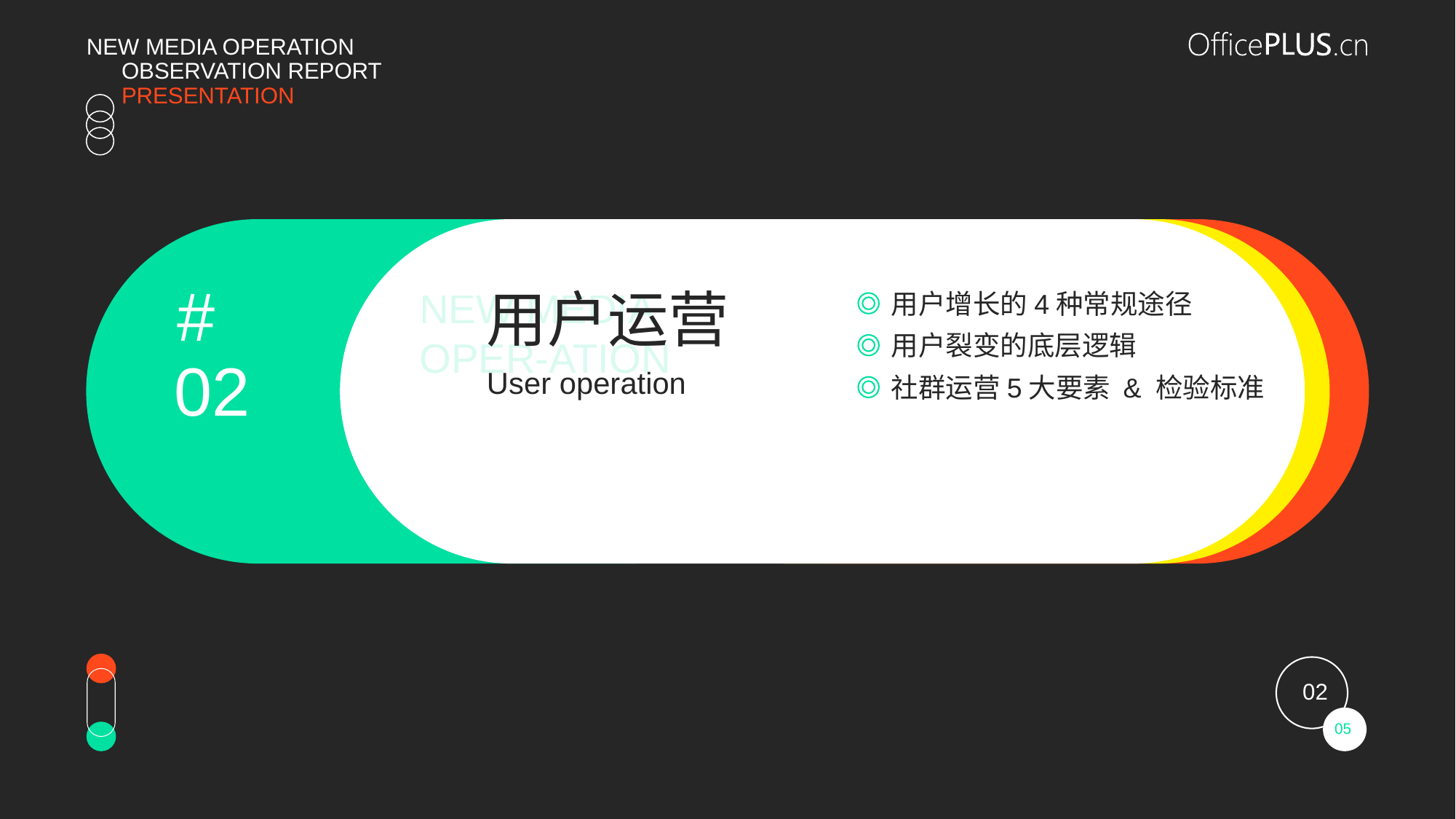

用户运营
用户增长的4种常规途径

用户裂变的底层逻辑

02
User operation
社群运营5大要素 & 检验标准

02